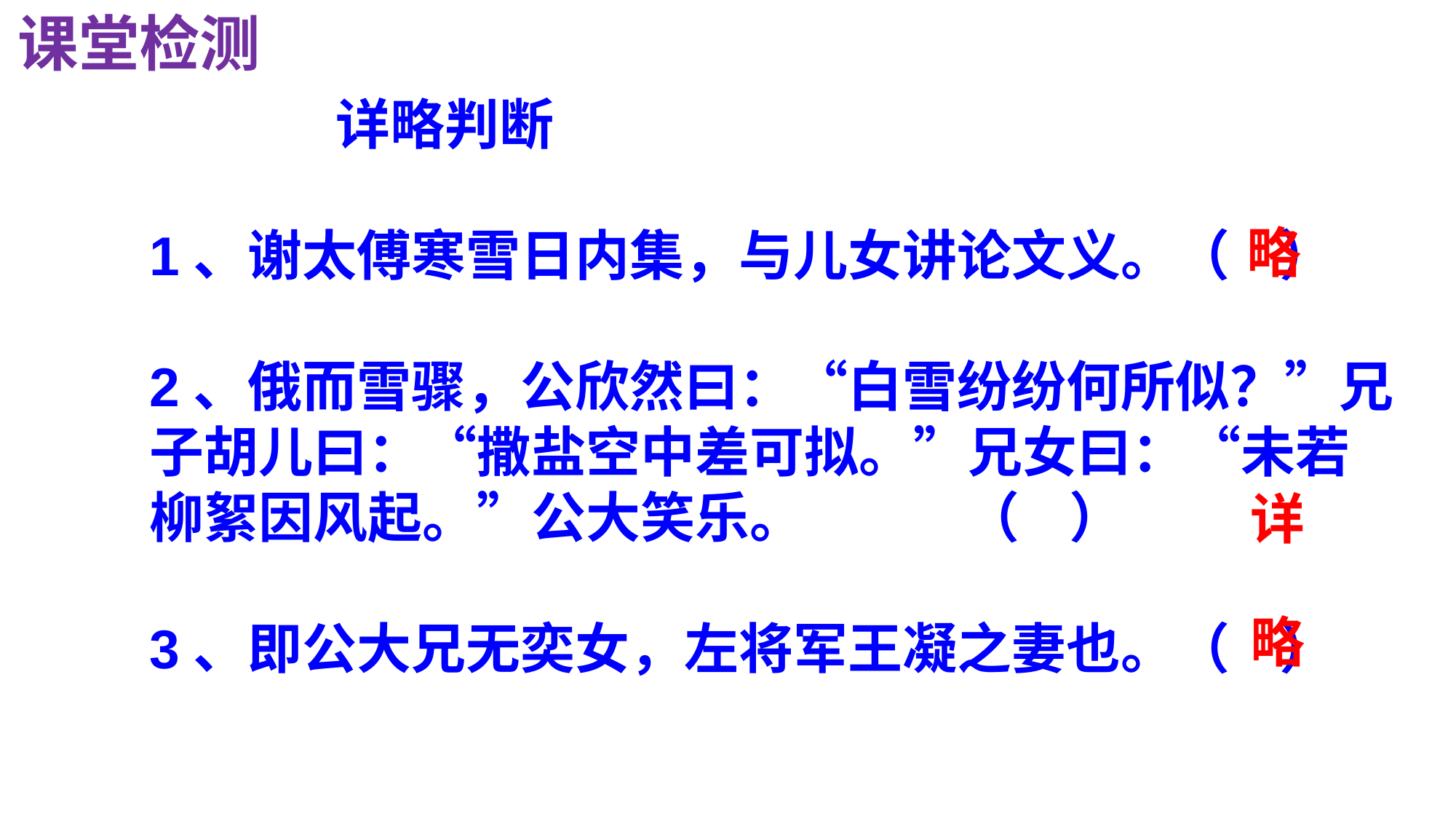

课堂检测
              详略判断

1、谢太傅寒雪日内集，与儿女讲论文义。（    ）

2、俄而雪骤，公欣然曰：“白雪纷纷何所似？”兄子胡儿曰：“撒盐空中差可拟。”兄女曰：“未若柳絮因风起。”公大笑乐。             （    ）

3、即公大兄无奕女，左将军王凝之妻也。（    ）

略
详
略